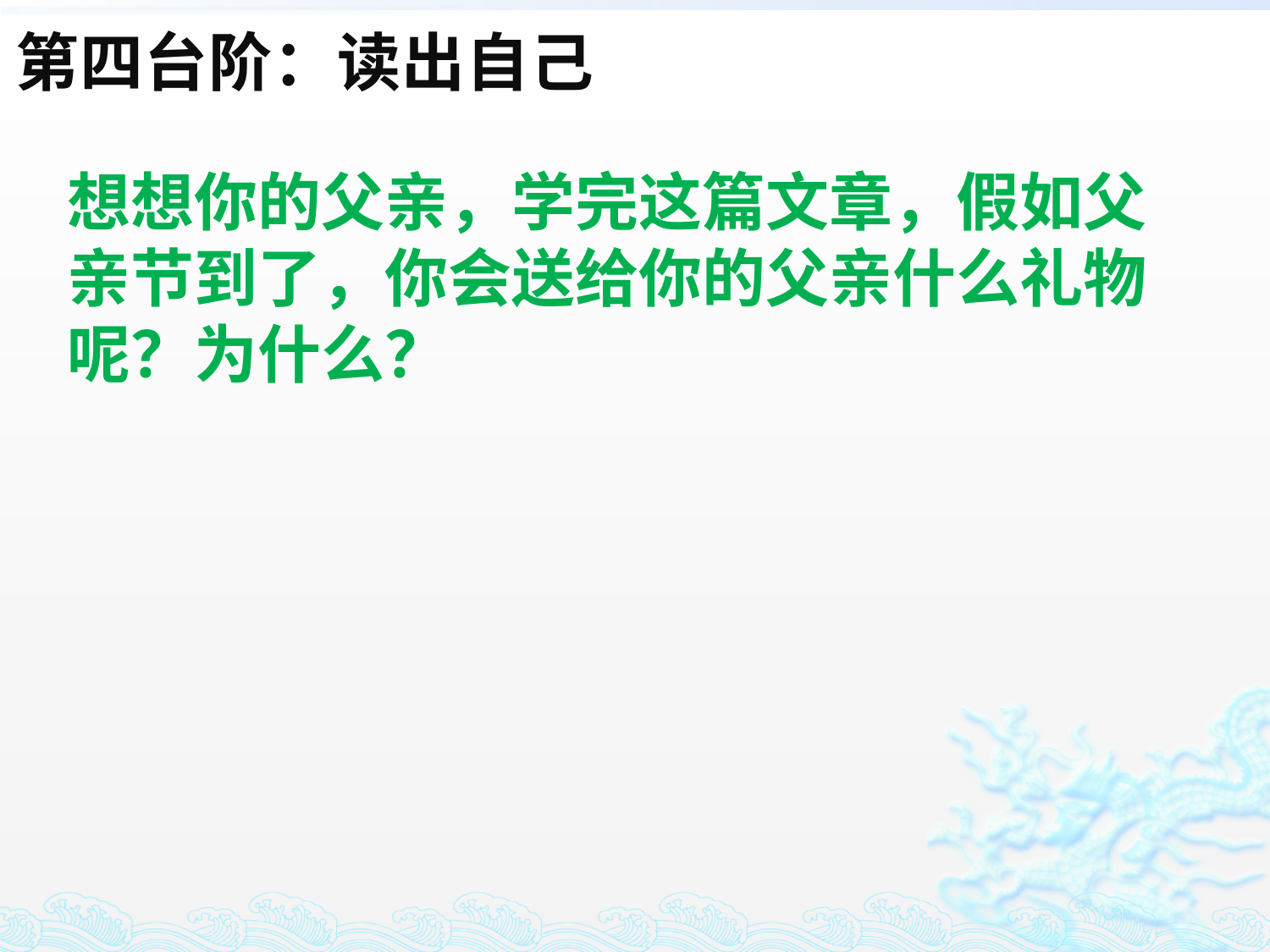

第四台阶：读出自己
想想你的父亲，学完这篇文章，假如父亲节到了，你会送给你的父亲什么礼物呢？为什么？